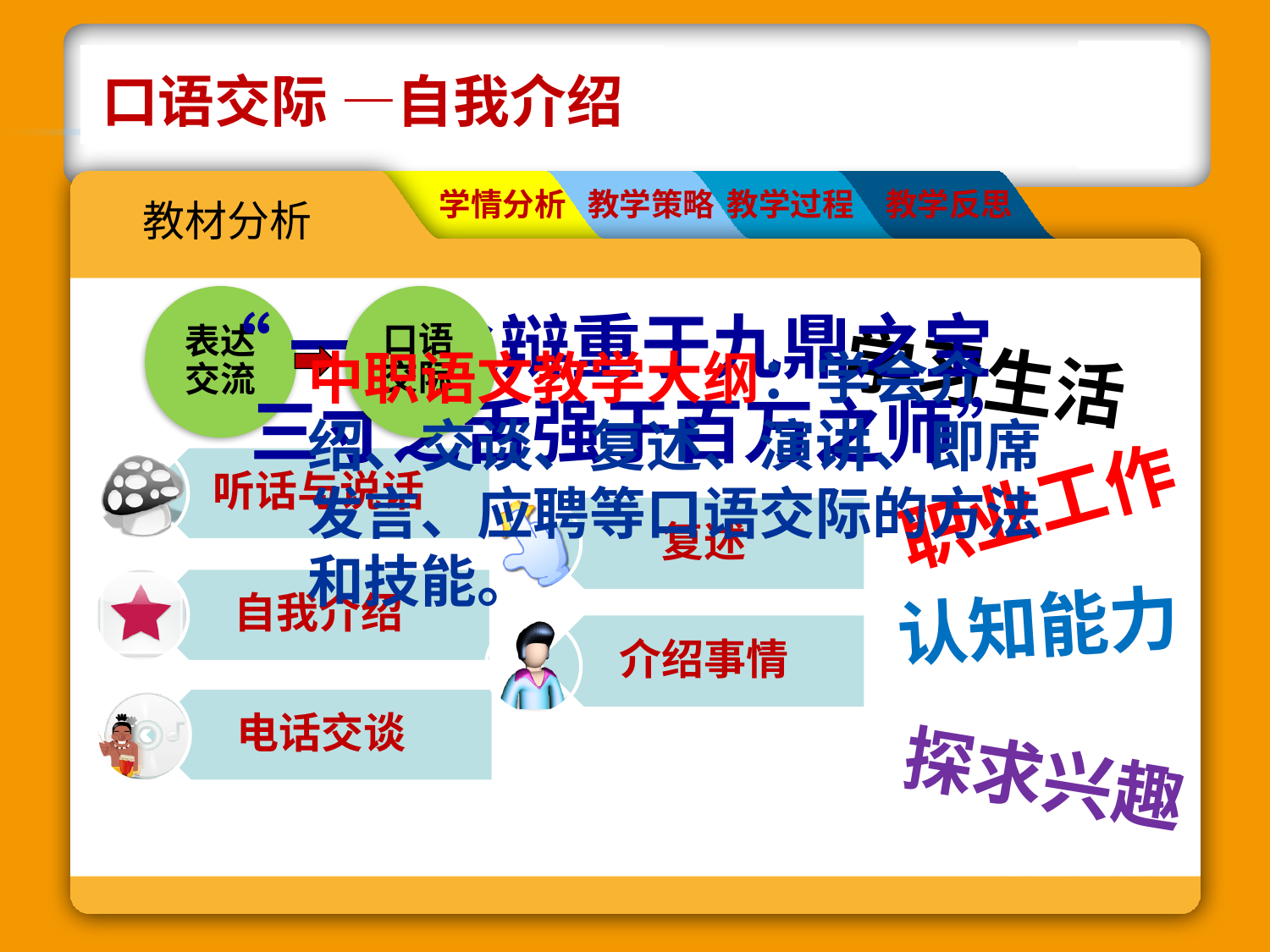

口语交际 —自我介绍
学情分析
教学策略
教学过程
教学反思
教材分析

表达交流

口语交际
“一人之辩重于九鼎之宝
  三寸之舌强于百万之师”
学习生活
中职语文教学大纲：学会介绍、交谈、复述、演讲、即席发言、应聘等口语交际的方法和技能。

听话与说话
自我介绍
电话交谈
职业工作
复述
介绍事情
认知能力
探求兴趣